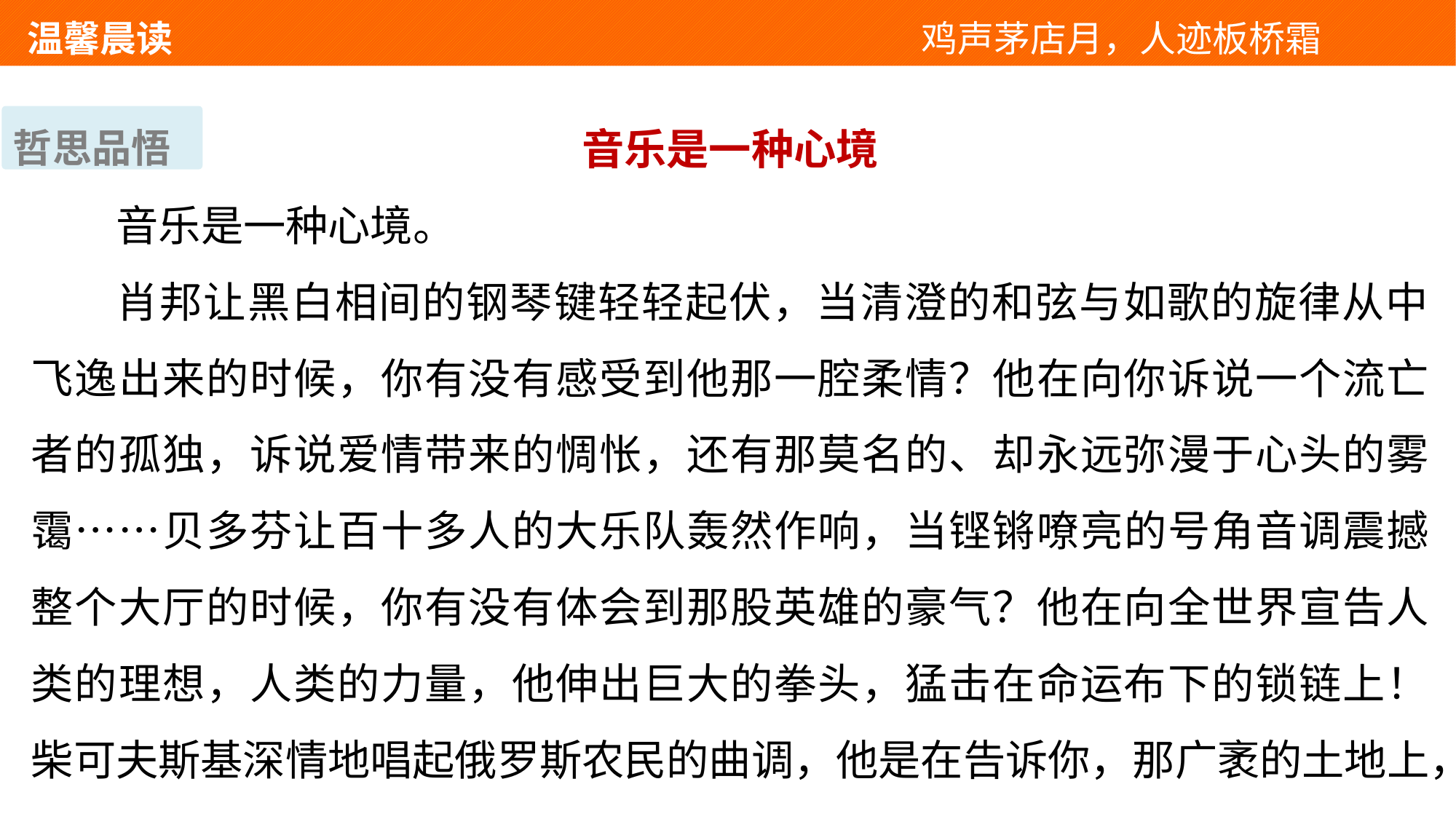

温馨晨读                                     　 　　　　　　　　　　　鸡声茅店月，人迹板桥霜
音乐是一种心境
音乐是一种心境。
肖邦让黑白相间的钢琴键轻轻起伏，当清澄的和弦与如歌的旋律从中飞逸出来的时候，你有没有感受到他那一腔柔情？他在向你诉说一个流亡者的孤独，诉说爱情带来的惆怅，还有那莫名的、却永远弥漫于心头的雾霭……贝多芬让百十多人的大乐队轰然作响，当铿锵嘹亮的号角音调震撼整个大厅的时候，你有没有体会到那股英雄的豪气？他在向全世界宣告人类的理想，人类的力量，他伸出巨大的拳头，猛击在命运布下的锁链上！柴可夫斯基深情地唱起俄罗斯农民的曲调，他是在告诉你，那广袤的土地上，
哲思品悟